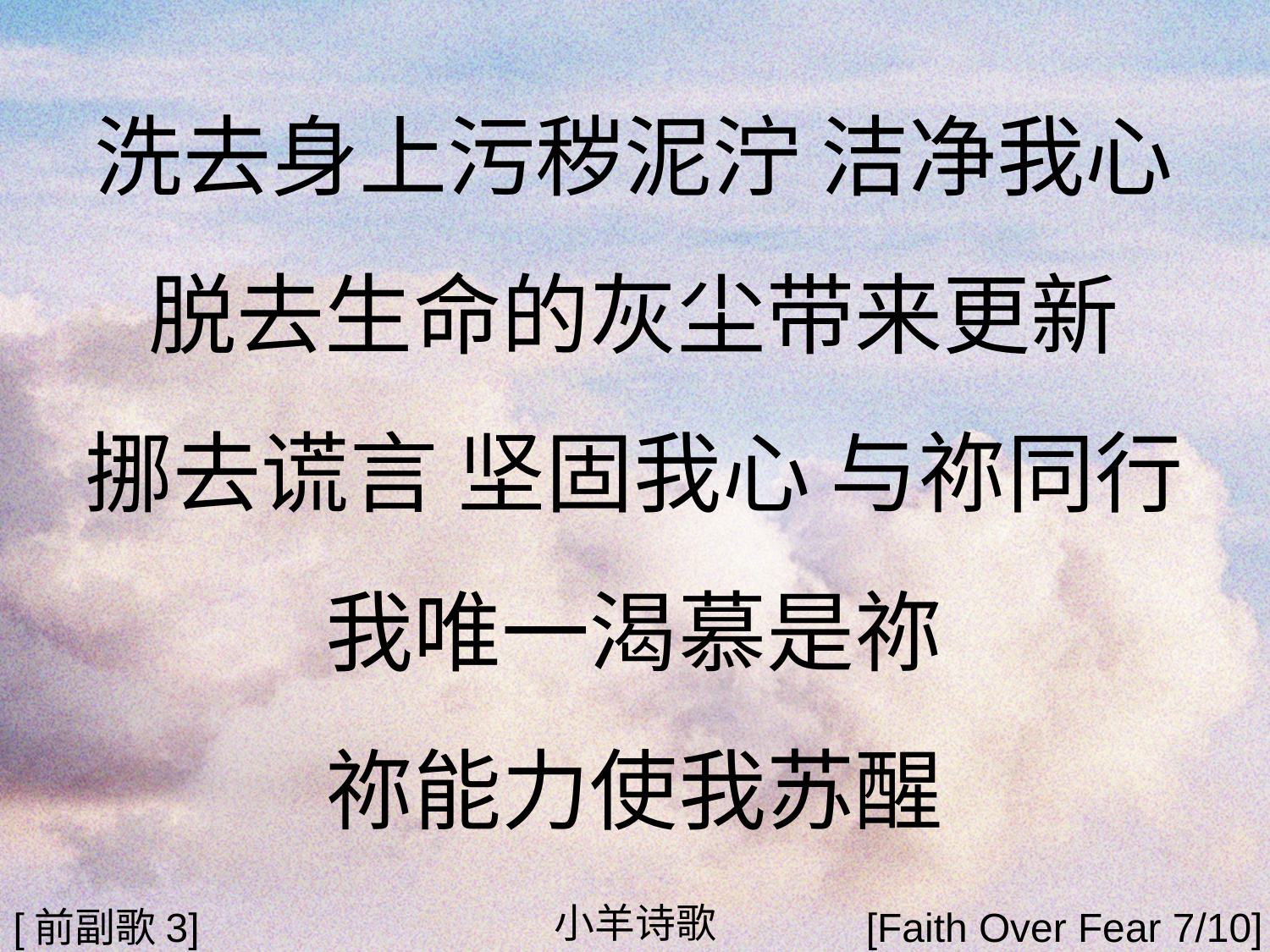

洗去身上污秽泥泞 洁净我心
脱去生命的灰尘带来更新
挪去谎言 坚固我心 与祢同行
我唯一渴慕是祢
祢能力使我苏醒
#

小羊诗歌
[前副歌3]
[Faith Over Fear 7/10]